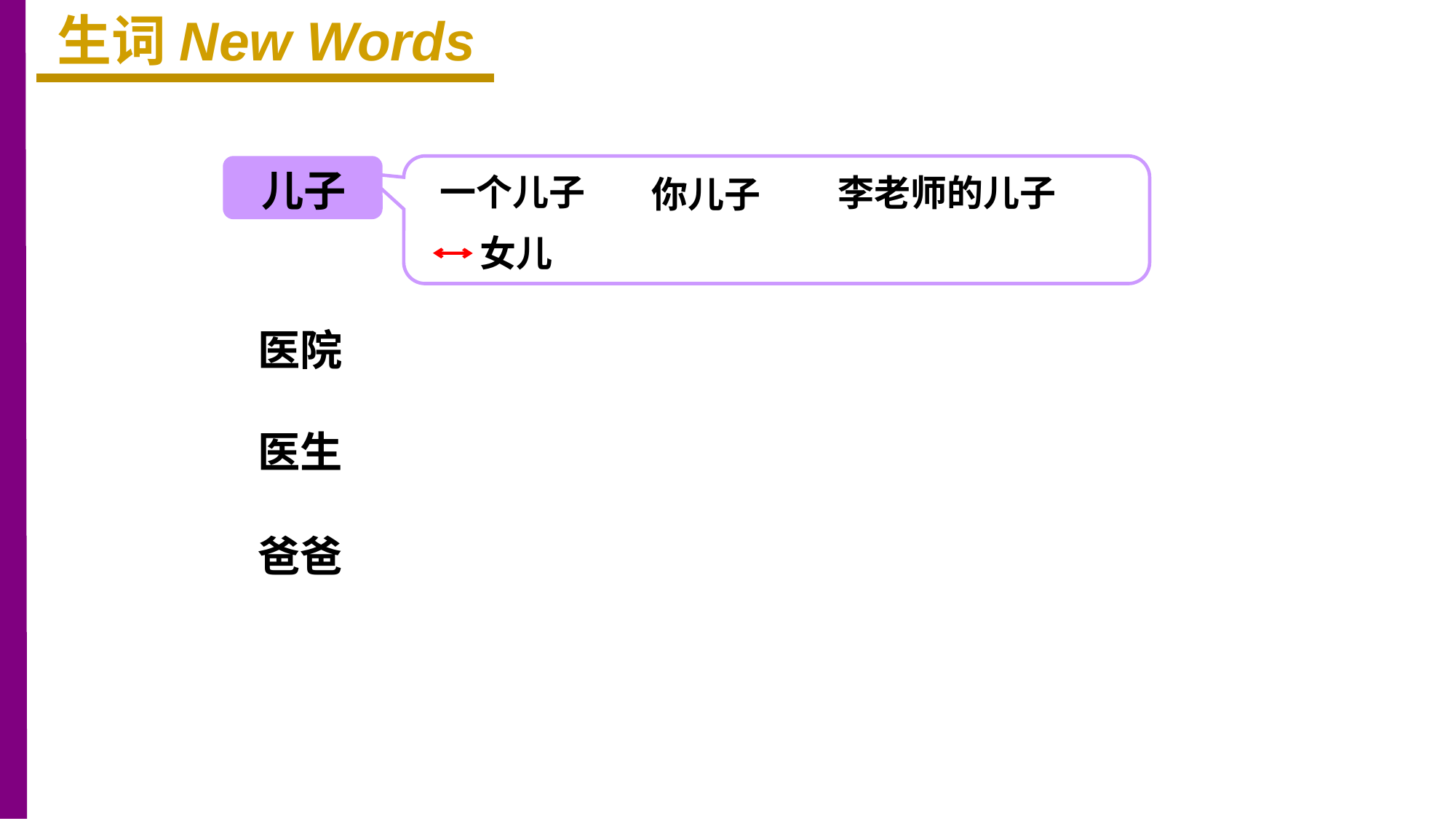

生词New Words

儿子

一个儿子
李老师的儿子
你儿子
女儿
医院
医生
爸爸